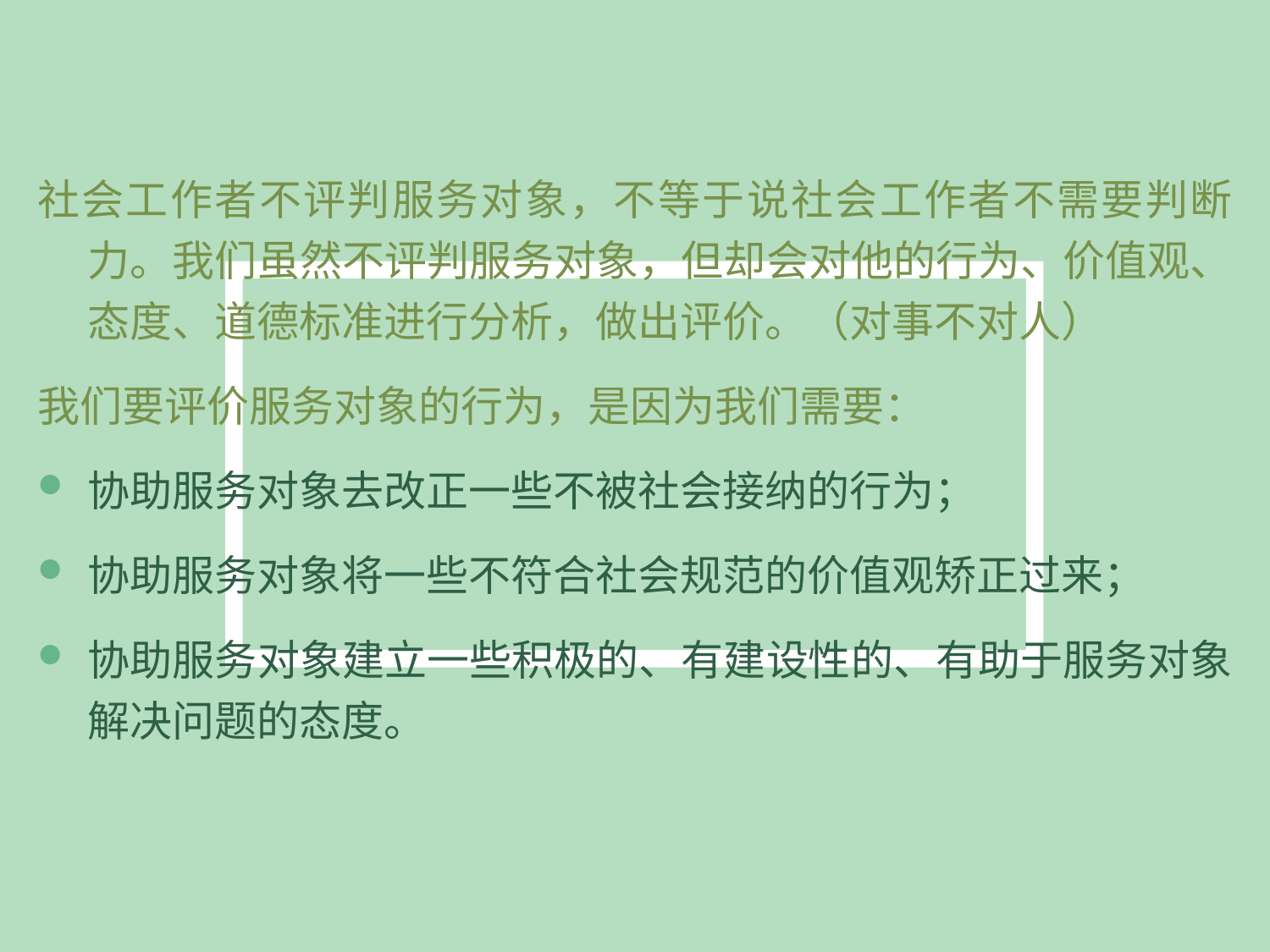

社会工作者不评判服务对象，不等于说社会工作者不需要判断力。我们虽然不评判服务对象，但却会对他的行为、价值观、态度、道德标准进行分析，做出评价。（对事不对人）
我们要评价服务对象的行为，是因为我们需要：
协助服务对象去改正一些不被社会接纳的行为；
协助服务对象将一些不符合社会规范的价值观矫正过来；
协助服务对象建立一些积极的、有建设性的、有助于服务对象解决问题的态度。